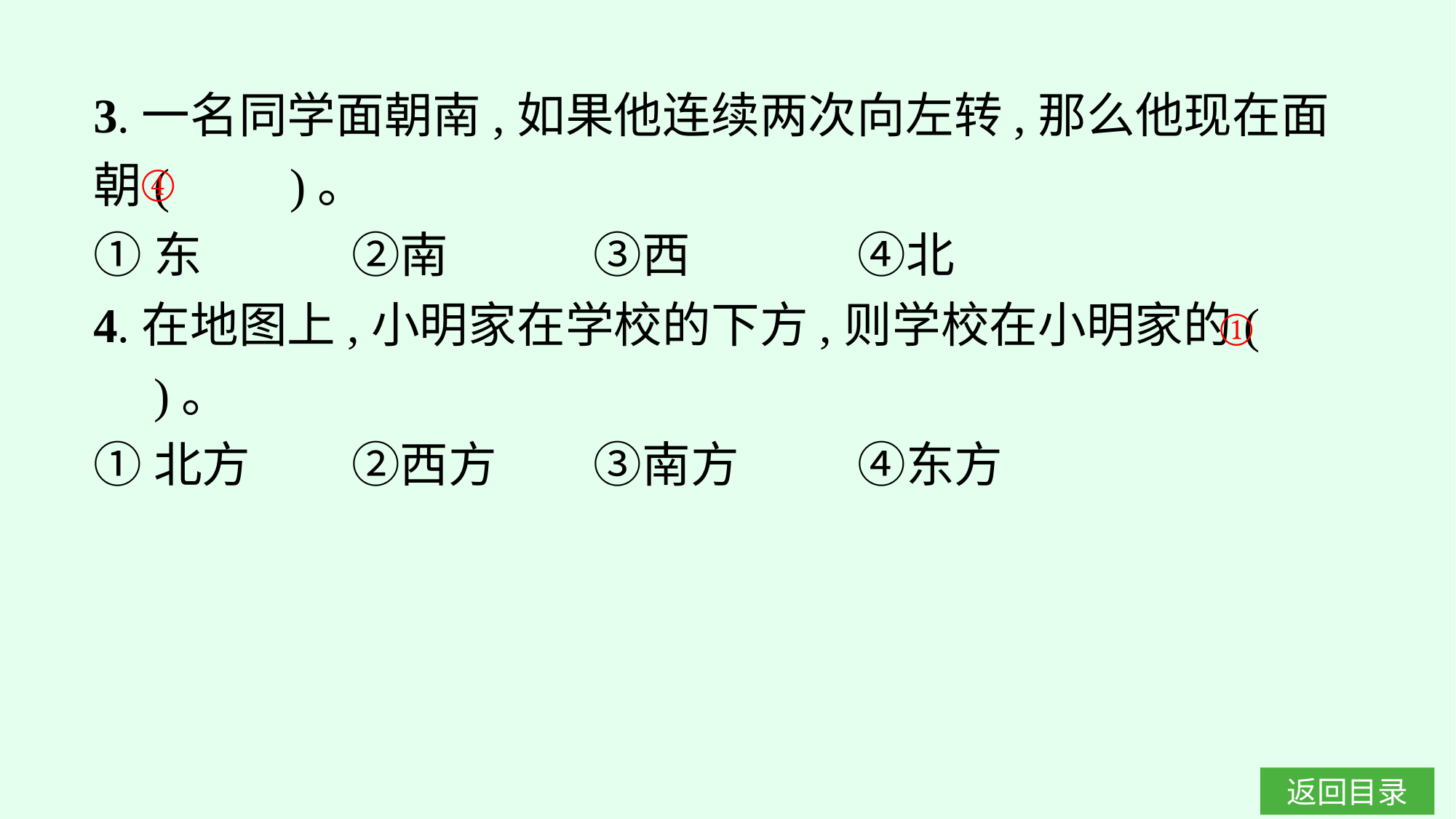

3.一名同学面朝南,如果他连续两次向左转,那么他现在面朝(　　)。
①东		②南		③西		④北
4.在地图上,小明家在学校的下方,则学校在小明家的(　　)。
①北方	②西方	③南方		④东方
④
①